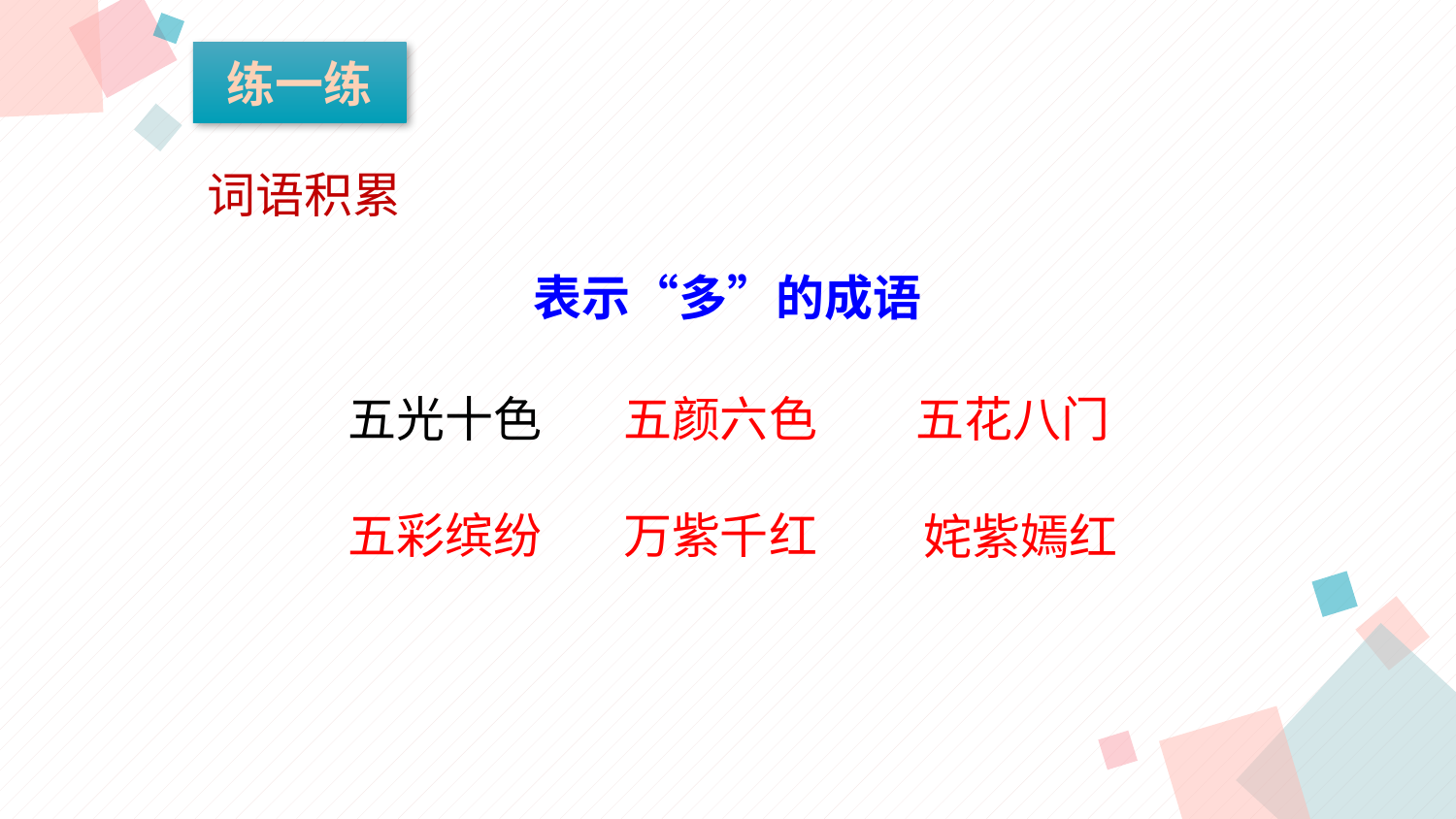

练一练
词语积累
表示“多”的成语
五颜六色
五花八门
五光十色
五彩缤纷
万紫千红
姹紫嫣红